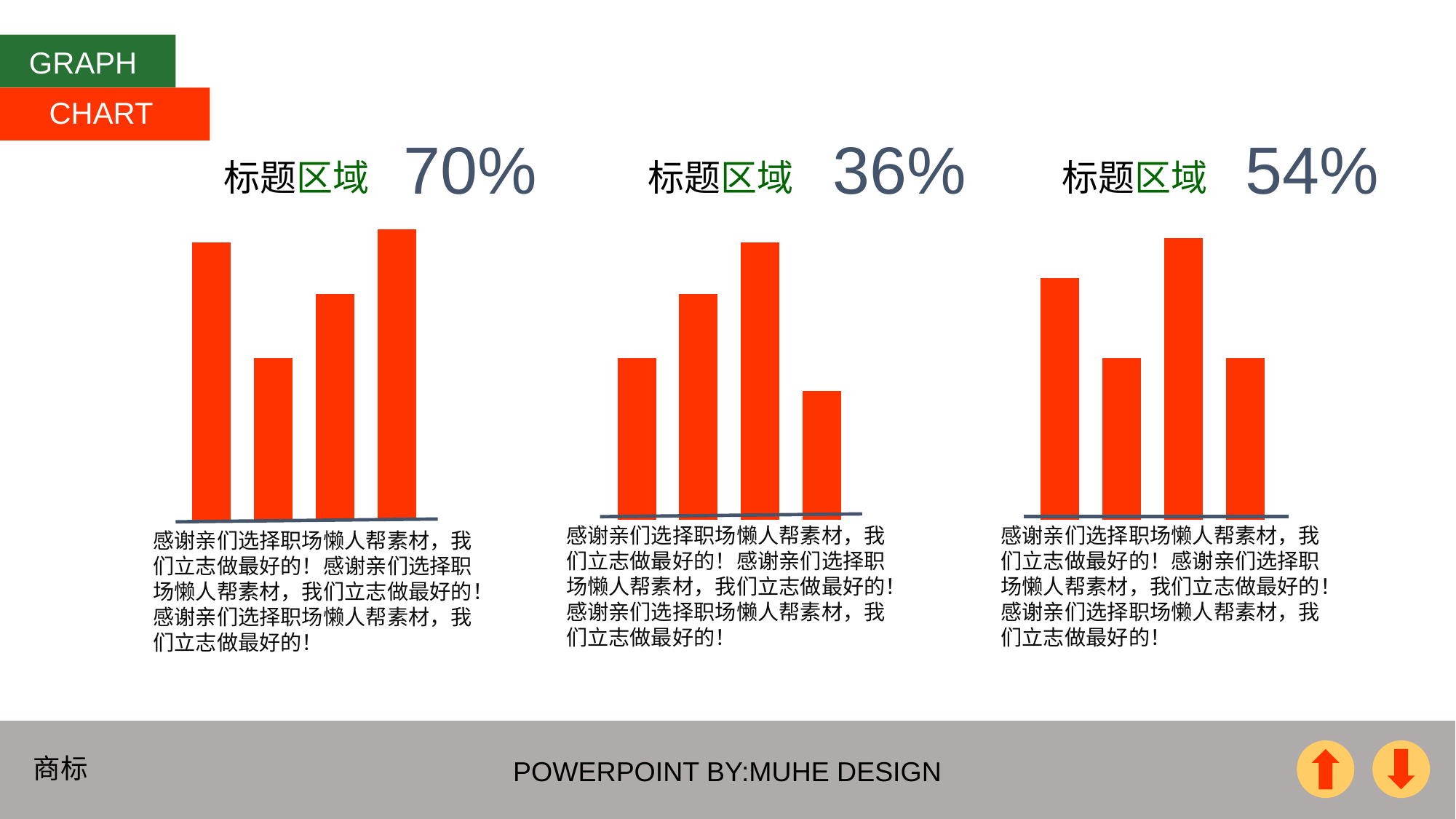

GRAPH
CHART
70%
36%
54%
标题区域
标题区域
标题区域

### Chart

| Category | 系列 1 |
|---|---|
| 类别 1 | 4.3 |
| 类别 2 | 2.5 |
| 类别 3 | 3.5 |
| 类别 4 | 4.5 |

### Chart

| Category | 系列 1 |
|---|---|
| 类别 1 | 2.5 |
| 类别 2 | 3.5 |
| 类别 3 | 4.3 |
| 类别 4 | 2.0 |

### Chart

| Category | 系列 1 |
|---|---|
| 类别 1 | 3.0 |
| 类别 2 | 2.0 |
| 类别 3 | 3.5 |
| 类别 4 | 2.0 |
感谢亲们选择职场懒人帮素材，我们立志做最好的！感谢亲们选择职场懒人帮素材，我们立志做最好的！感谢亲们选择职场懒人帮素材，我们立志做最好的！
感谢亲们选择职场懒人帮素材，我们立志做最好的！感谢亲们选择职场懒人帮素材，我们立志做最好的！感谢亲们选择职场懒人帮素材，我们立志做最好的！
感谢亲们选择职场懒人帮素材，我们立志做最好的！感谢亲们选择职场懒人帮素材，我们立志做最好的！感谢亲们选择职场懒人帮素材，我们立志做最好的！